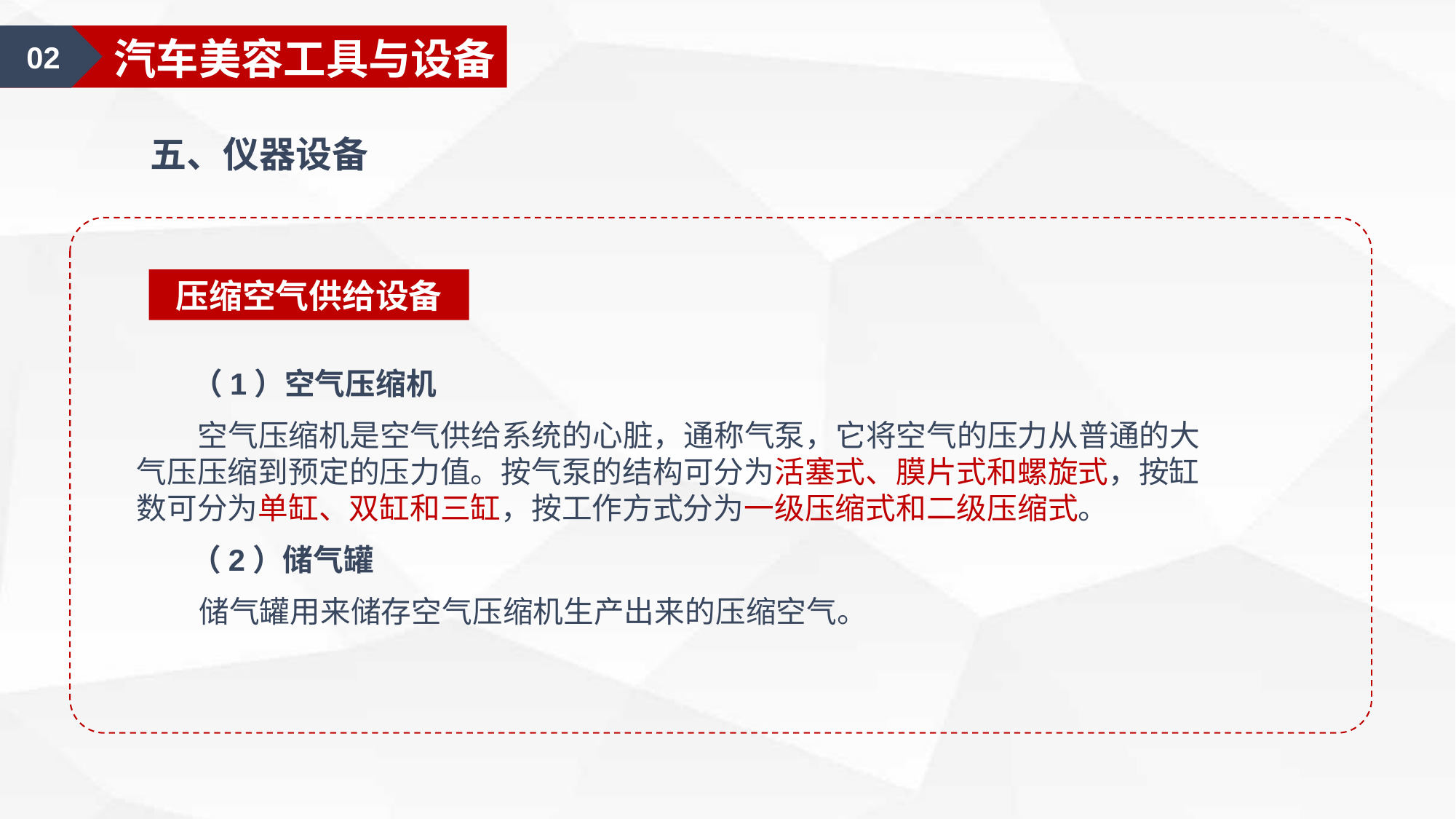

01
汽车美容认知

02
汽车美容工具与设备
五、仪器设备

压缩空气供给设备
        （1）空气压缩机
        空气压缩机是空气供给系统的心脏，通称气泵，它将空气的压力从普通的大气压压缩到预定的压力值。按气泵的结构可分为活塞式、膜片式和螺旋式，按缸数可分为单缸、双缸和三缸，按工作方式分为一级压缩式和二级压缩式。
       （2）储气罐
        储气罐用来储存空气压缩机生产出来的压缩空气。